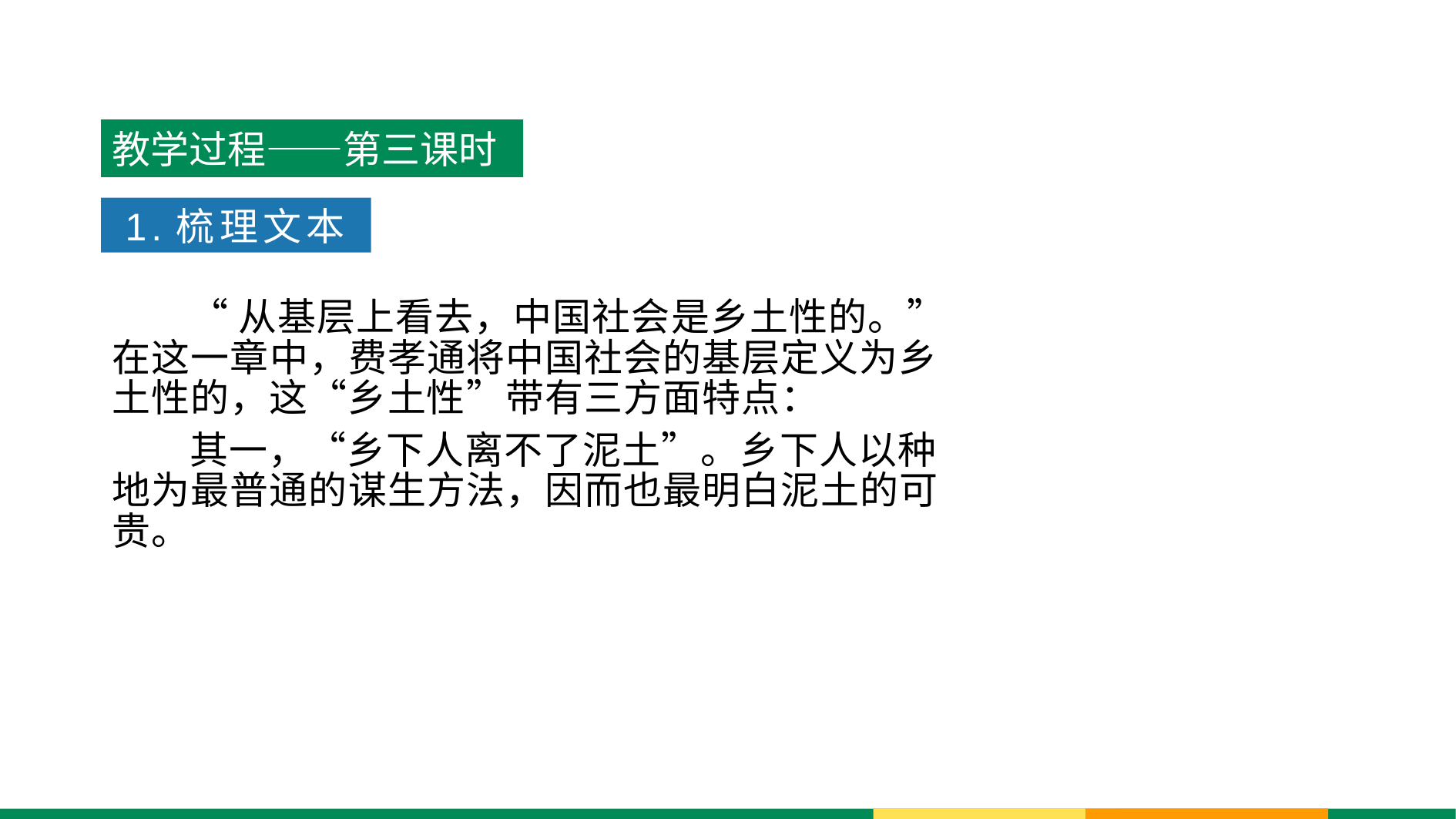

教学过程——第三课时
 1.梳理文本
“从基层上看去，中国社会是乡土性的。”在这一章中，费孝通将中国社会的基层定义为乡土性的，这“乡土性”带有三方面特点：
其一，“乡下人离不了泥土”。乡下人以种地为最普通的谋生方法，因而也最明白泥土的可贵。